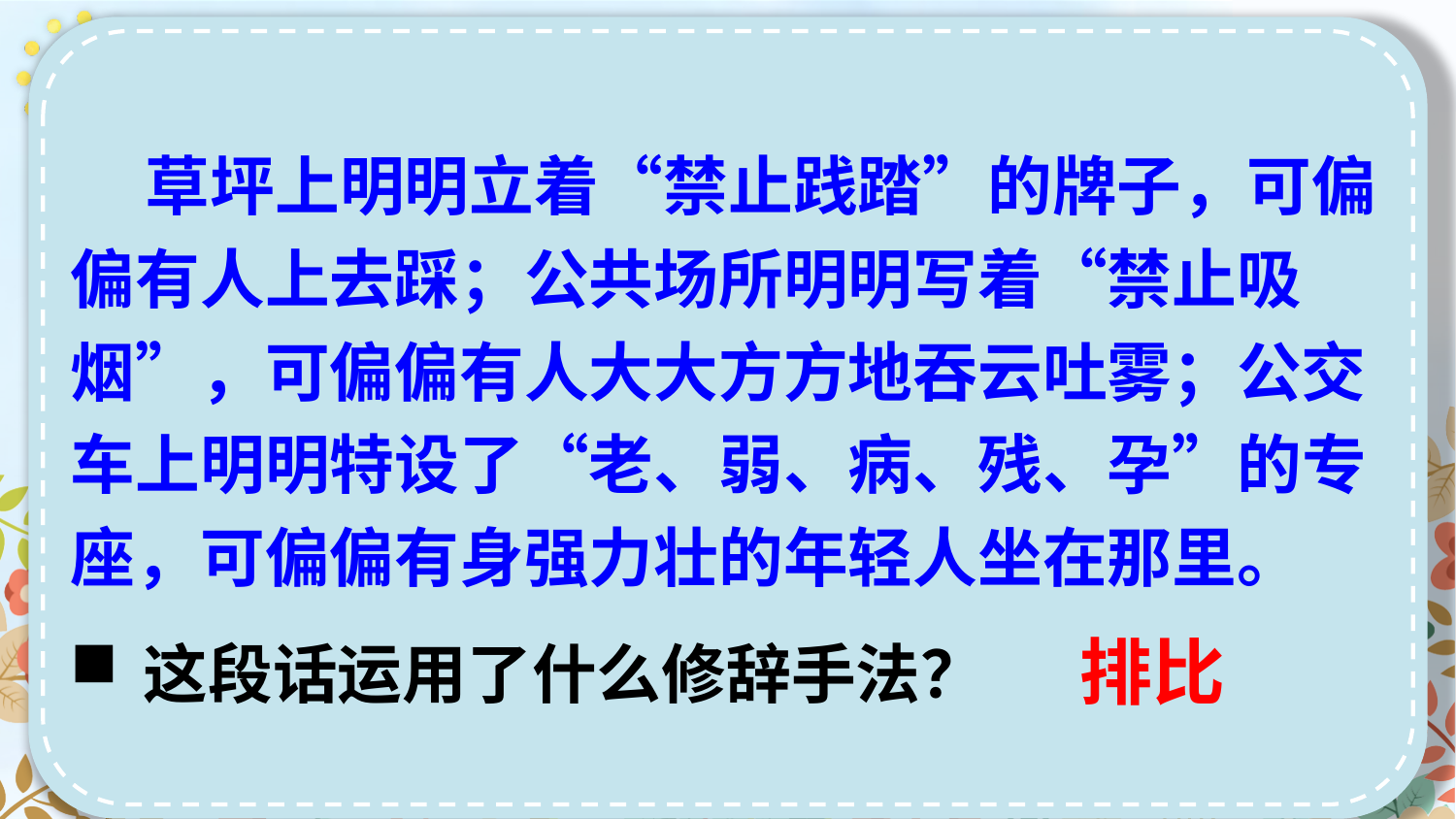

草坪上明明立着“禁止践踏”的牌子，可偏偏有人上去踩；公共场所明明写着“禁止吸烟”，可偏偏有人大大方方地吞云吐雾；公交车上明明特设了“老、弱、病、残、孕”的专座，可偏偏有身强力壮的年轻人坐在那里。
排比
这段话运用了什么修辞手法？